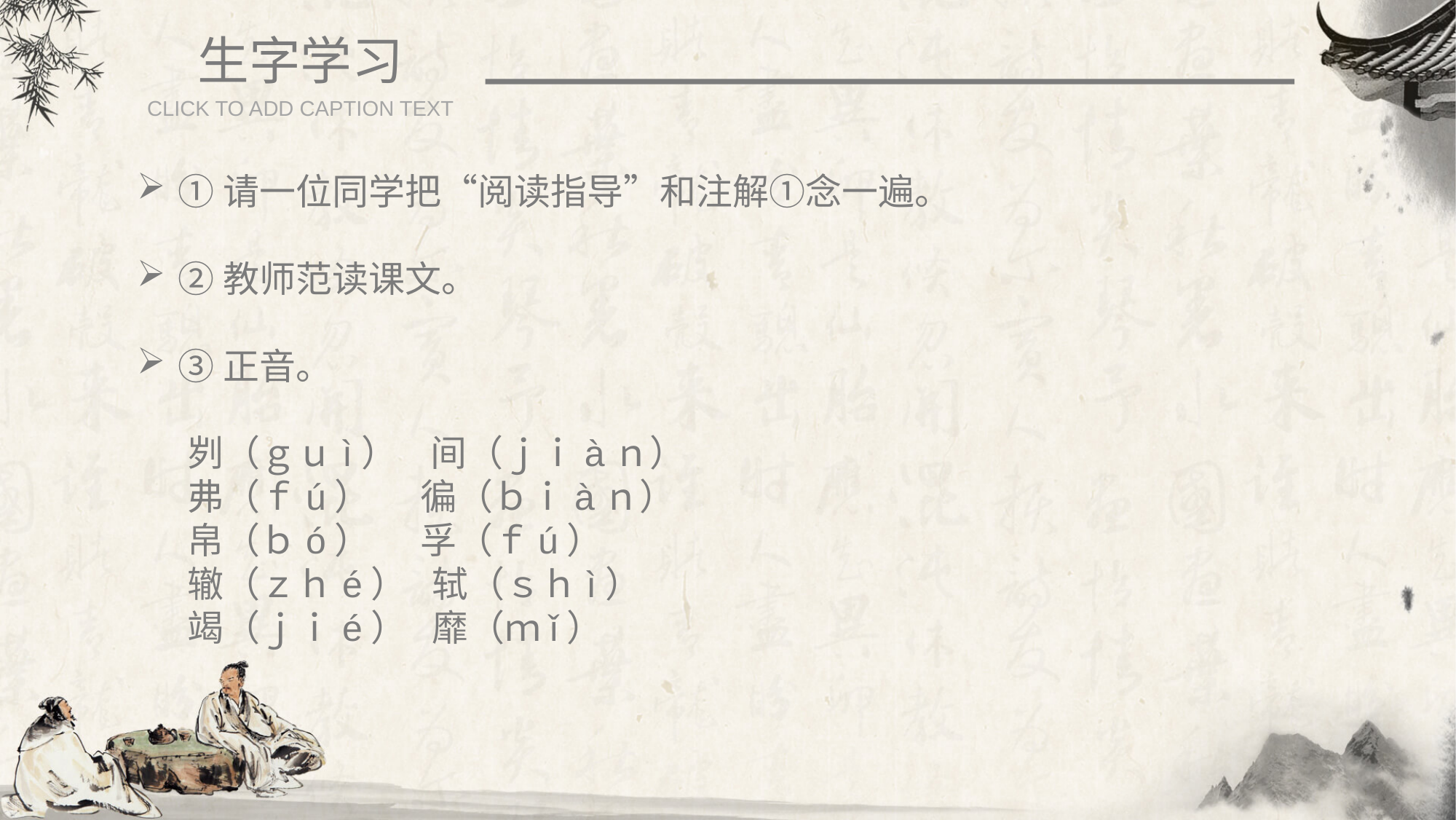

生字学习

CLICK TO ADD CAPTION TEXT
①请一位同学把“阅读指导”和注解①念一遍。

②教师范读课文。

③正音。
刿（ｇｕì）    间（ｊｉàｎ）弗（ｆú）      徧（ｂｉàｎ）帛（ｂó）      孚（ｆú）       辙（ｚｈé）   轼（ｓｈì）     竭（ｊｉé）   靡（ｍǐ）